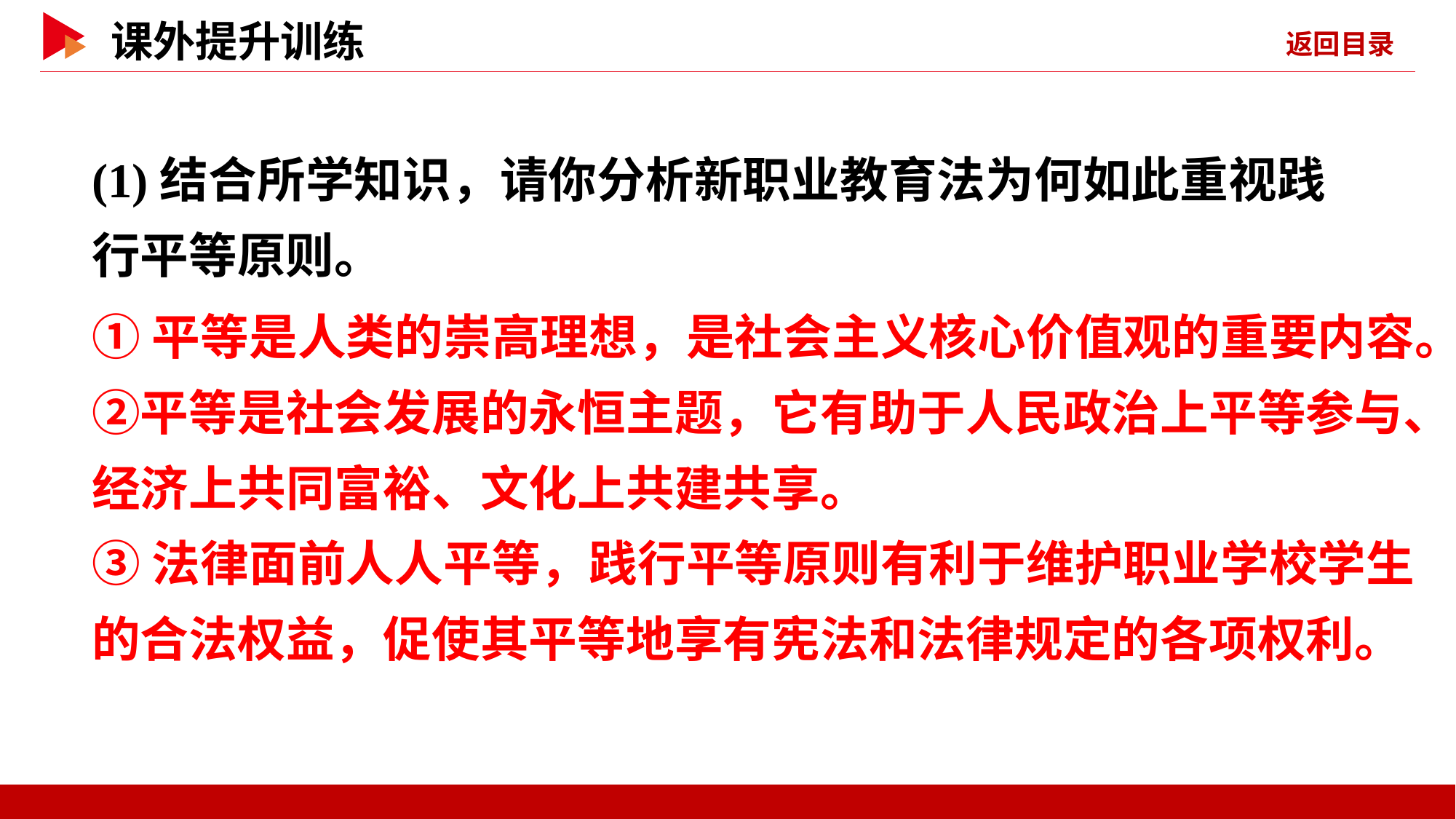

(1)结合所学知识，请你分析新职业教育法为何如此重视践行平等原则。
①平等是人类的崇高理想，是社会主义核心价值观的重要内容。②平等是社会发展的永恒主题，它有助于人民政治上平等参与、经济上共同富裕、文化上共建共享。
③法律面前人人平等，践行平等原则有利于维护职业学校学生的合法权益，促使其平等地享有宪法和法律规定的各项权利。